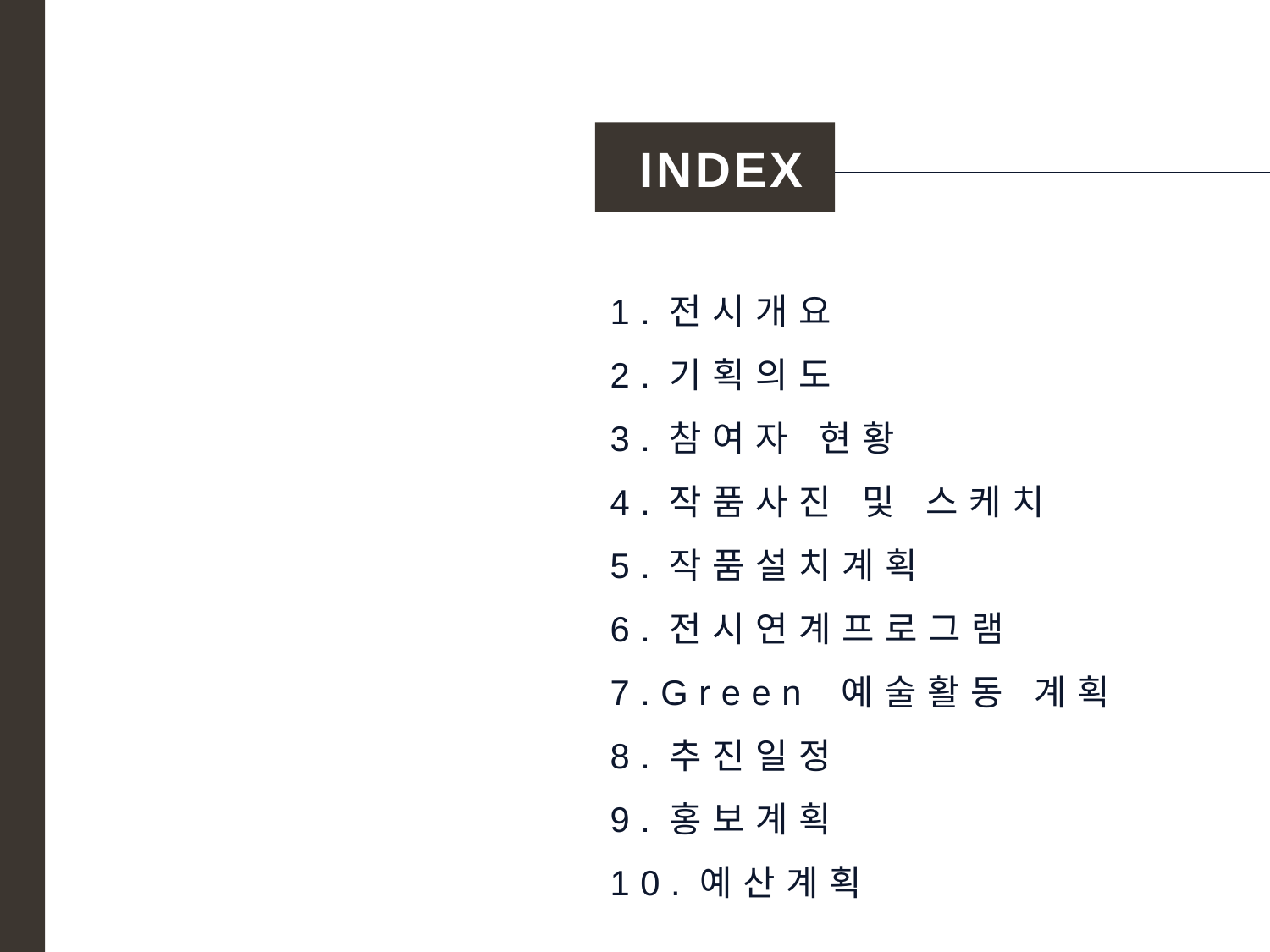

I N D E X
1.전시개요
2.기획의도
3.참여자 현황
4.작품사진 및 스케치
5.작품설치계획
6.전시연계프로그램
7.Green 예술활동 계획
8.추진일정
9.홍보계획
10.예산계획